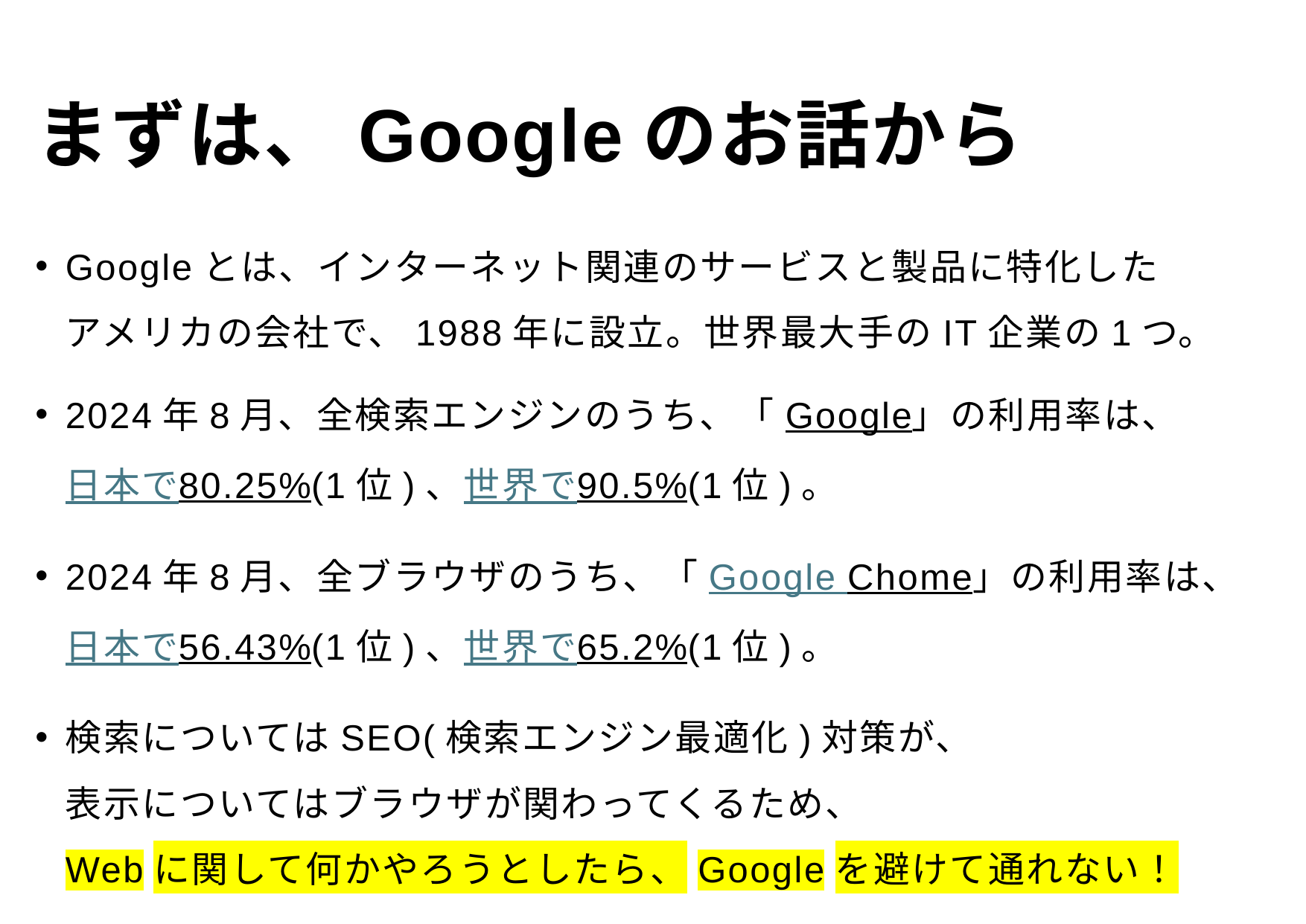

# まずは、Googleのお話から
Googleとは、インターネット関連のサービスと製品に特化した
アメリカの会社で、1988年に設立。世界最大手のIT企業の1つ。
2024年8月、全検索エンジンのうち、「Google」の利用率は、
日本で80.25%(1位)、世界で90.5%(1位)。
2024年8月、全ブラウザのうち、「Google Chome」の利用率は、
日本で56.43%(1位)、世界で65.2%(1位)。
検索についてはSEO(検索エンジン最適化)対策が、
表示についてはブラウザが関わってくるため、
Webに関して何かやろうとしたら、Googleを避けて通れない！